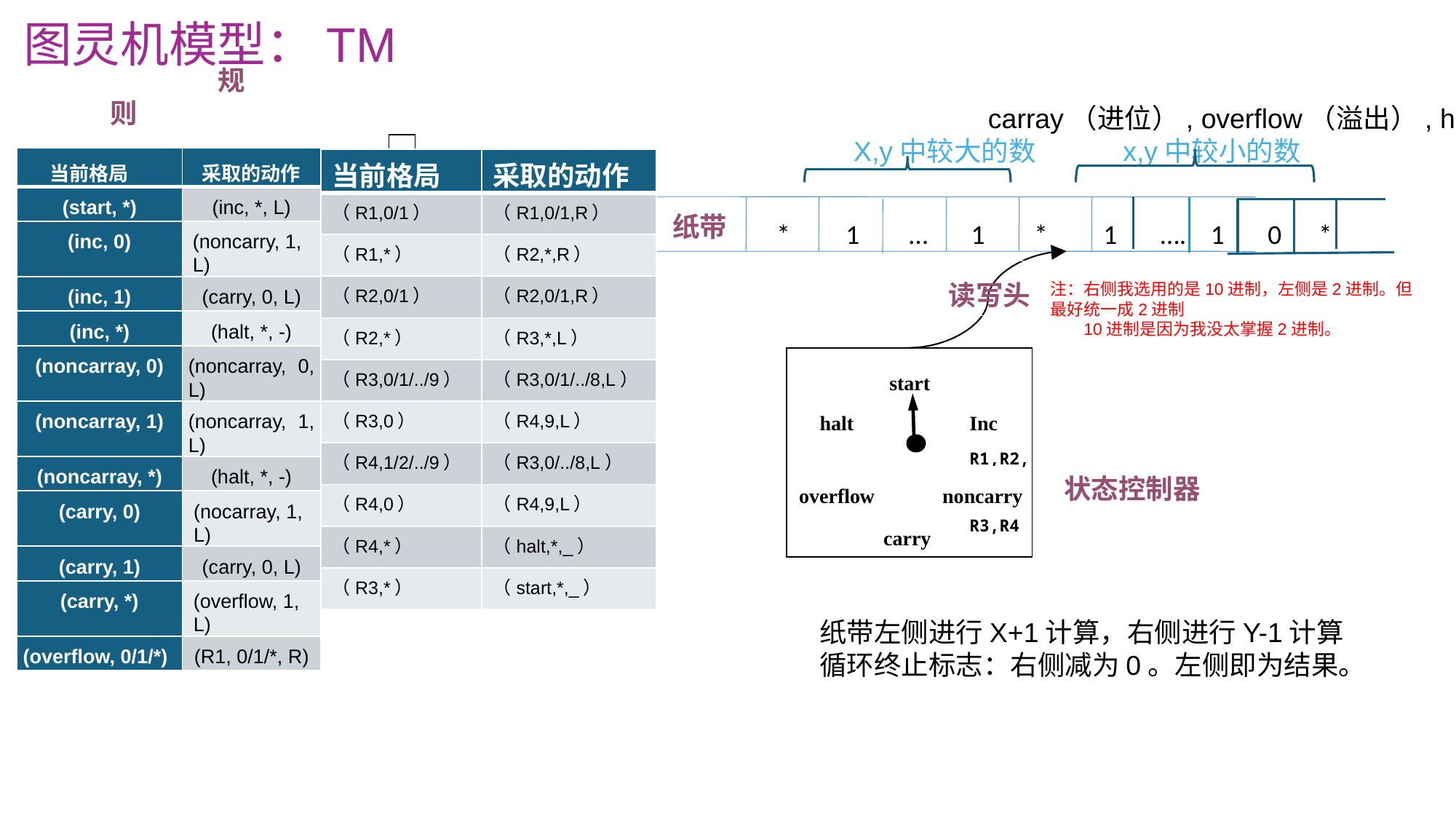

图灵机模型：TM

规则

X,y中较大的数             x,y中较小的数

carray（进位）, overflow（溢出）, halt（停止）

|  |
| --- |
| 当前格局 | 采取的动作 |
| --- | --- |
| (start, \*) | (inc, \*, L) |
| (inc, 0) | (noncarry, 1, L) |
| (inc, 1) | (carry, 0, L) |
| (inc, \*) | (halt, \*, -) |
| (noncarray, 0) | (noncarray, 0, L) |
| (noncarray, 1) | (noncarray, 1, L) |
| (noncarray, \*) | (halt, \*, -) |
| (carry, 0) | (nocarray, 1, L) |
| (carry, 1) | (carry, 0, L) |
| (carry, \*) | (overflow, 1, L) |
| (overflow, 0/1/\*) | (R1, 0/1/\*, R) |
| 当前格局 | 采取的动作 |
| --- | --- |
| （R1,0/1） | （R1,0/1,R） |
| （R1,\*） | （R2,\*,R） |
| （R2,0/1） | （R2,0/1,R） |
| （R2,\*） | （R3,\*,L） |
| （R3,0/1/../9） | （R3,0/1/../8,L） |
| （R3,0） | （R4,9,L） |
| （R4,1/2/../9） | （R3,0/../8,L） |
| （R4,0） | （R4,9,L） |
| （R4,\*） | （halt,\*,\_） |
| （R3,\*） | （start,\*,\_） |

纸带
*         1        …       1        *         1       ….    1       0      *

读写头

start

Inc
R1,R2,

R3,R4
halt

状态控制器
ov
erflo
w
no
ncar
ry

carry

注：右侧我选用的是10进制，左侧是2进制。但最好统一成2进制
       10进制是因为我没太掌握2进制。
纸带左侧进行X+1计算，右侧进行Y-1计算
循环终止标志：右侧减为0。左侧即为结果。